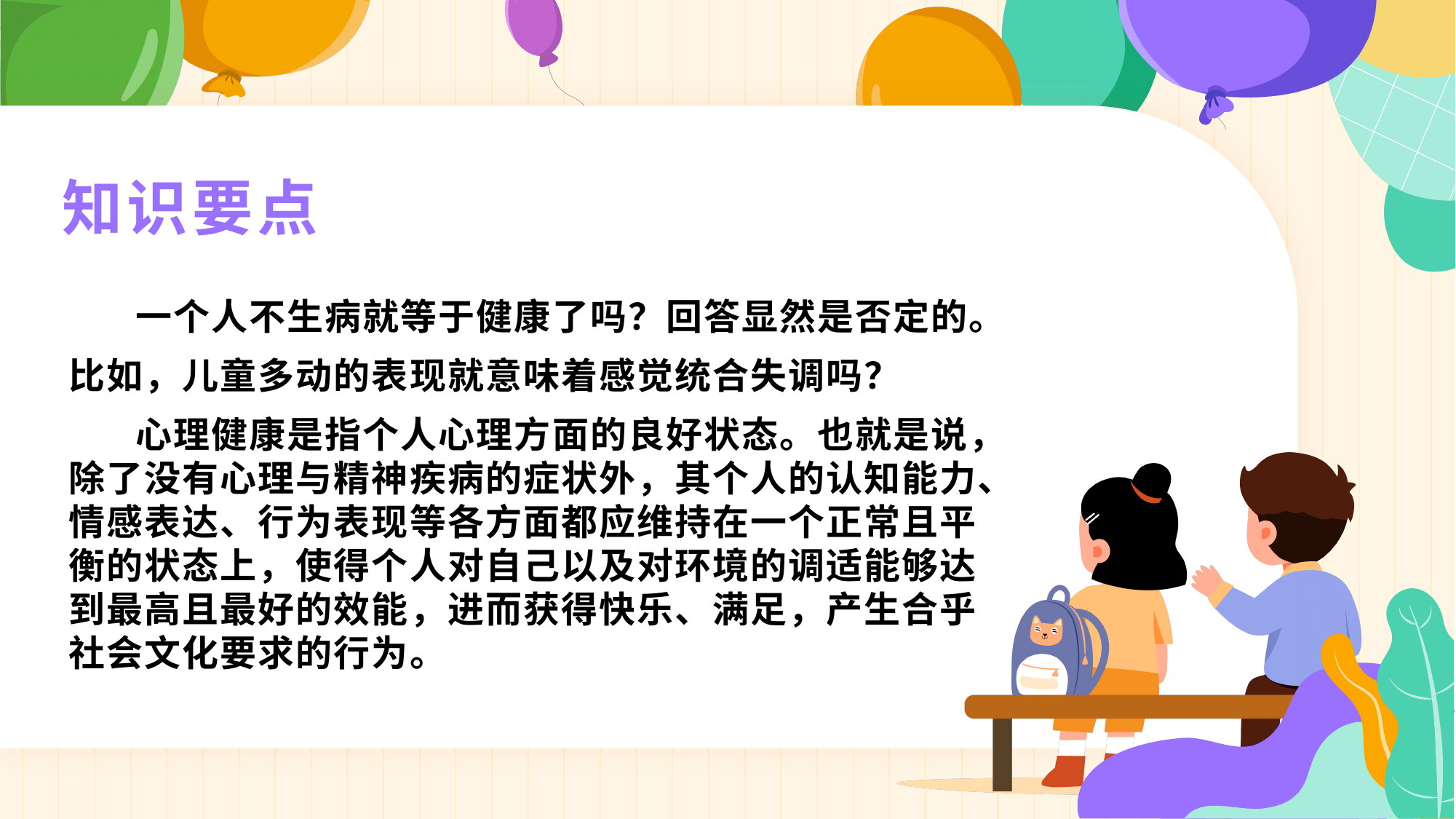

知识要点
      一个人不生病就等于健康了吗？回答显然是否定的。
比如，儿童多动的表现就意味着感觉统合失调吗？
      心理健康是指个人心理方面的良好状态。也就是说，除了没有心理与精神疾病的症状外，其个人的认知能力、情感表达、行为表现等各方面都应维持在一个正常且平衡的状态上，使得个人对自己以及对环境的调适能够达到最高且最好的效能，进而获得快乐、满足，产生合乎社会文化要求的行为。